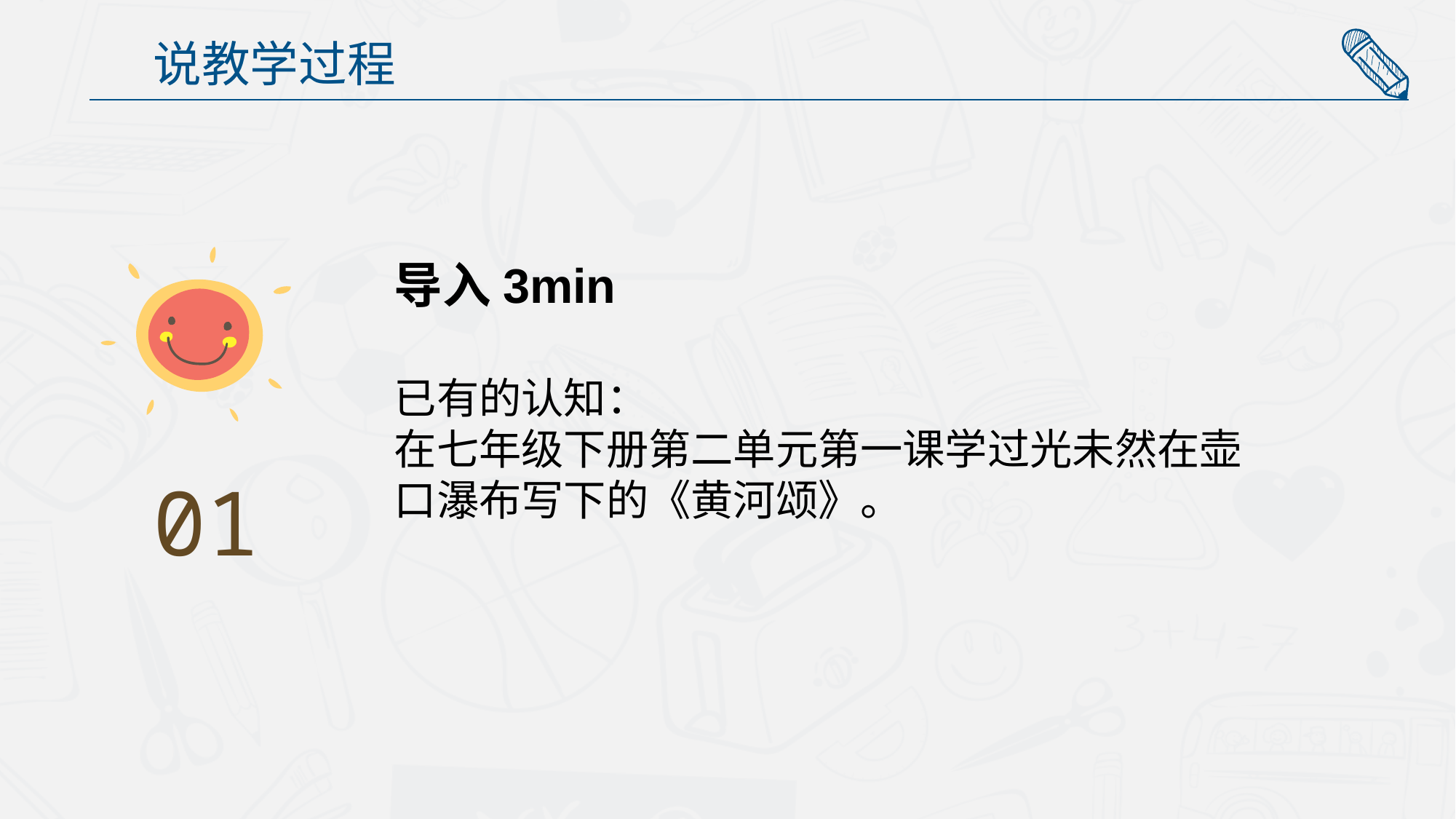

说教学过程

导入3min

已有的认知：
在七年级下册第二单元第一课学过光未然在壶口瀑布写下的《黄河颂》。
01